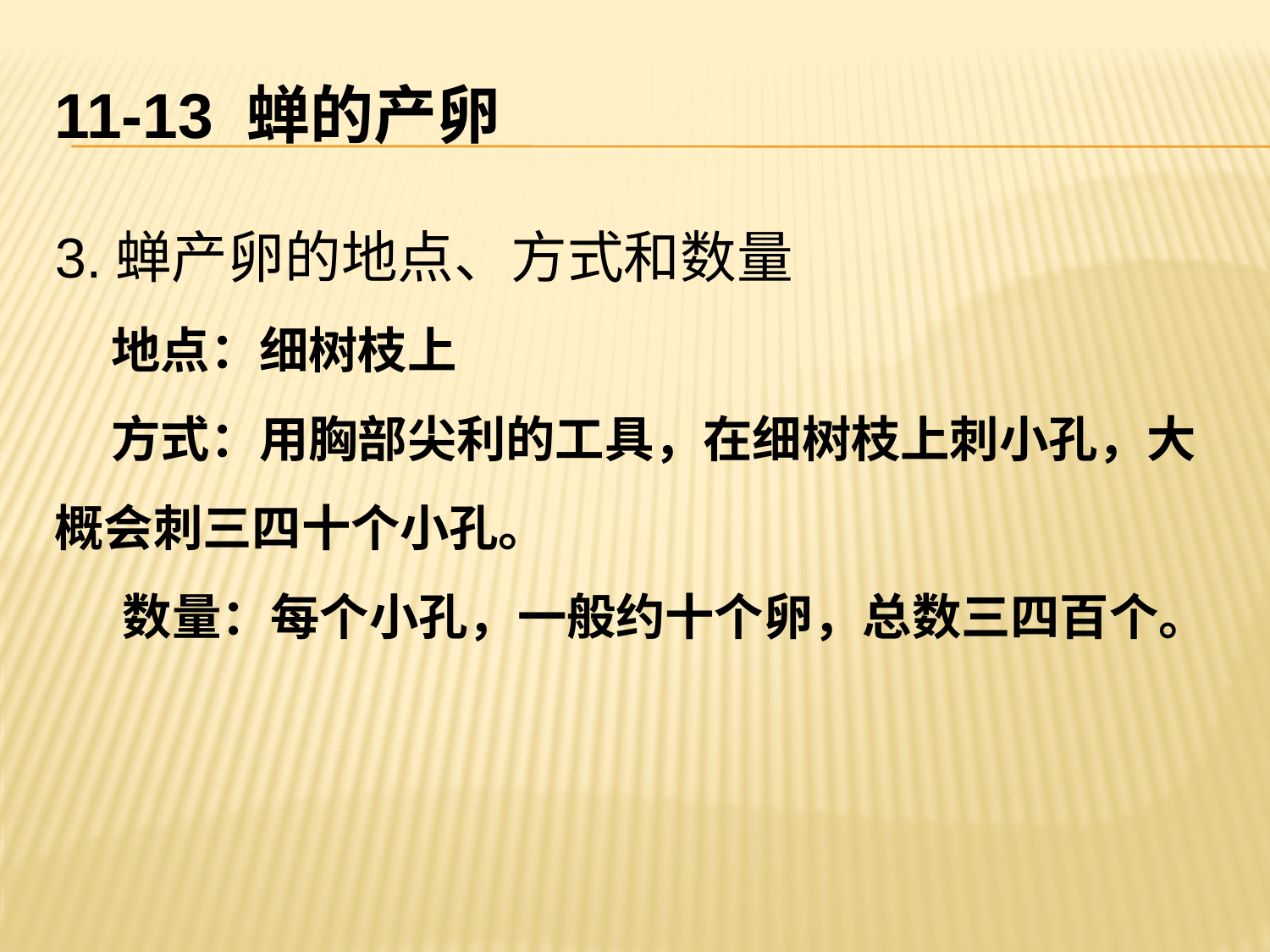

# 11-13 蝉的产卵
3.蝉产卵的地点、方式和数量
    地点：细树枝上
    方式：用胸部尖利的工具，在细树枝上刺小孔，大概会刺三四十个小孔。
     数量：每个小孔，一般约十个卵，总数三四百个。